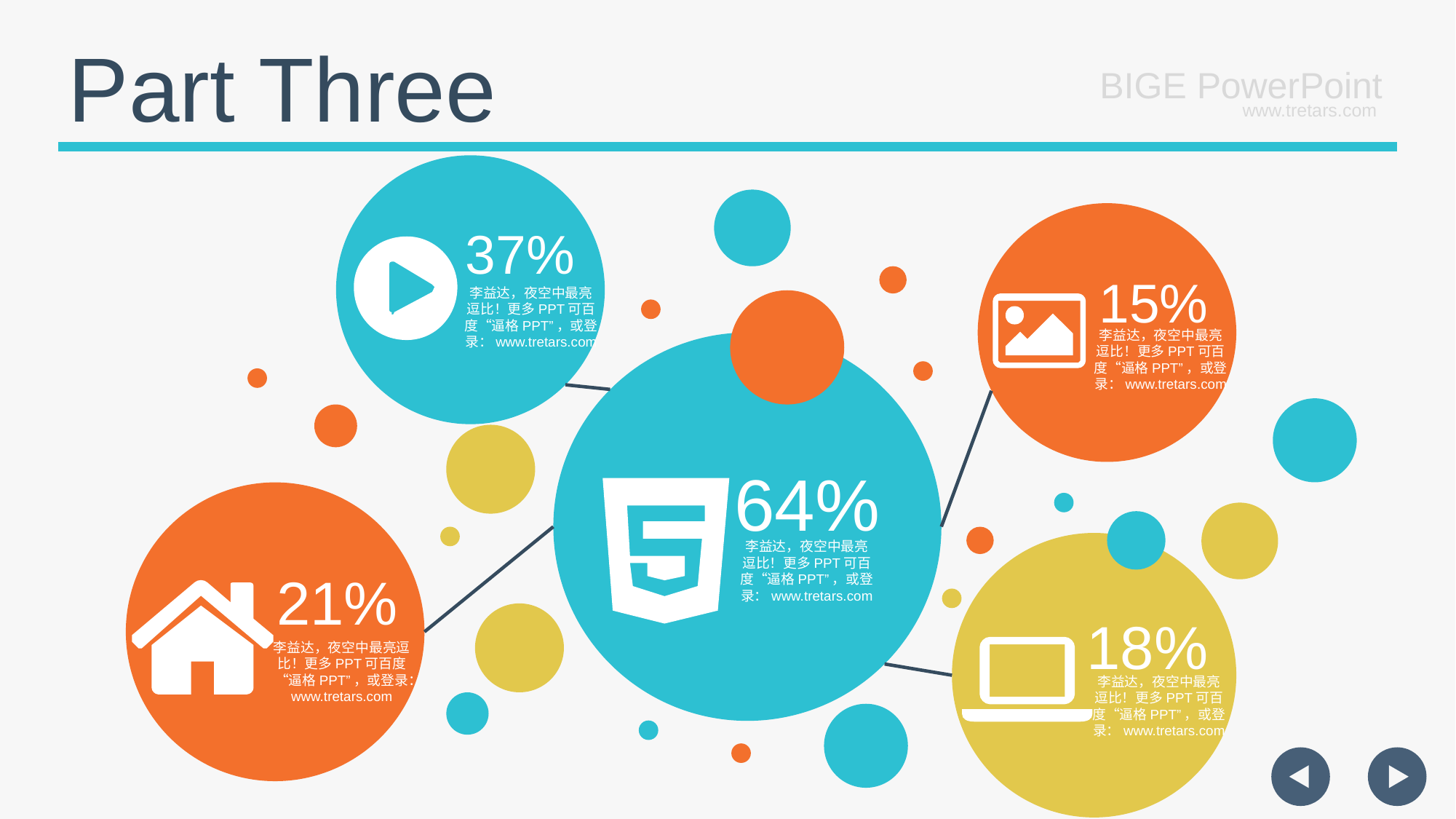

Part Three
BIGE PowerPoint
www.tretars.com

37%

15%

李益达，夜空中最亮逗比！更多PPT可百度“逼格PPT”，或登录：www.tretars.com

李益达，夜空中最亮逗比！更多PPT可百度“逼格PPT”，或登录：www.tretars.com

64%

李益达，夜空中最亮逗比！更多PPT可百度“逼格PPT”，或登录：www.tretars.com

21%

18%
李益达，夜空中最亮逗比！更多PPT可百度“逼格PPT”，或登录：www.tretars.com

李益达，夜空中最亮逗比！更多PPT可百度“逼格PPT”，或登录：www.tretars.com